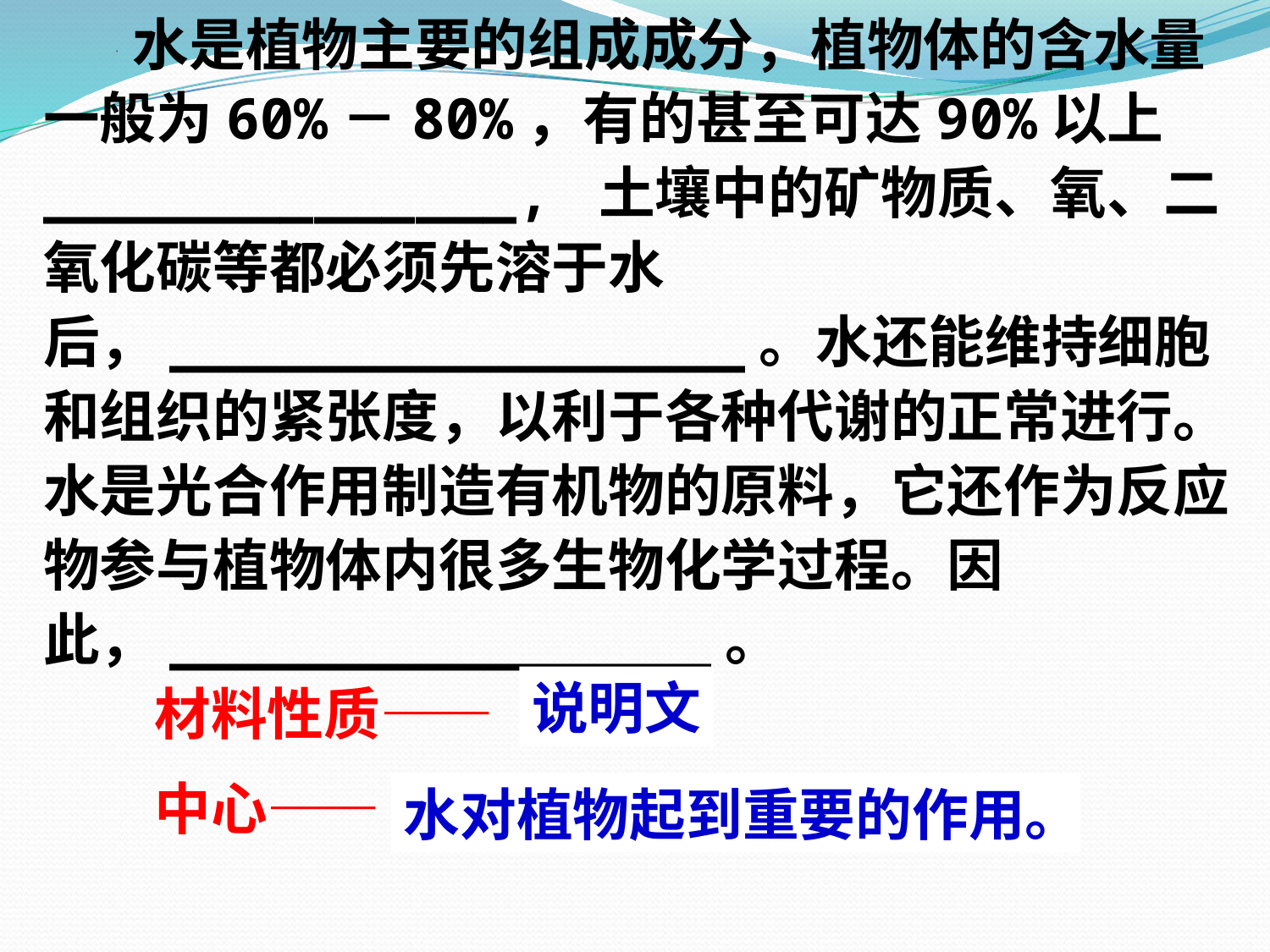

水是植物主要的组成成分，植物体的含水量一般为60%－80%，有的甚至可达90%以上______________, 土壤中的矿物质、氧、二氧化碳等都必须先溶于水后，_________________。水还能维持细胞和组织的紧张度，以利于各种代谢的正常进行。水是光合作用制造有机物的原料，它还作为反应物参与植物体内很多生物化学过程。因此，________________。
材料性质——
中心——
说明文
水对植物起到重要的作用。